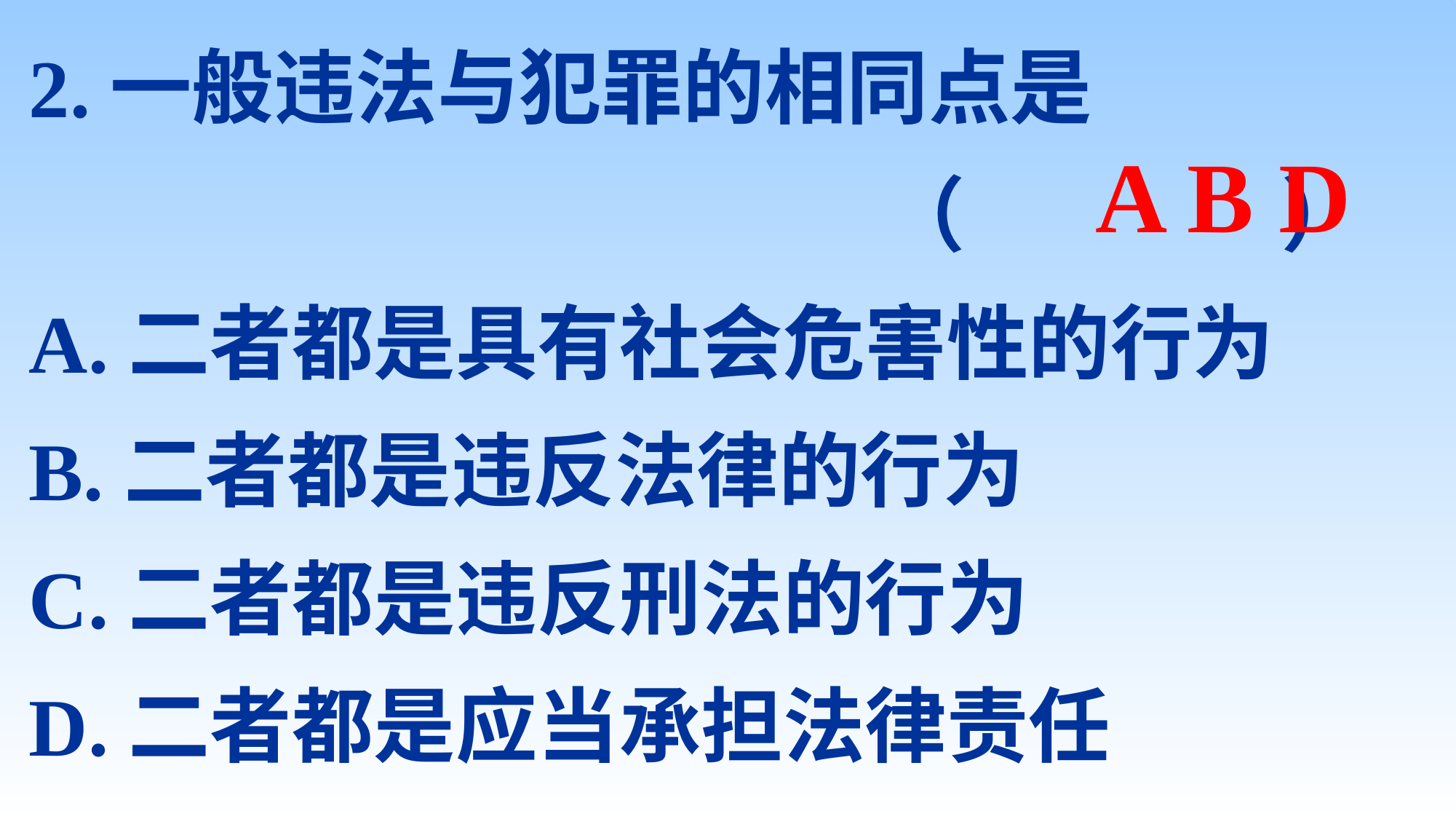

2.一般违法与犯罪的相同点是
                                             （                 ）
A.二者都是具有社会危害性的行为
B.二者都是违反法律的行为
C.二者都是违反刑法的行为
D.二者都是应当承担法律责任
A B D